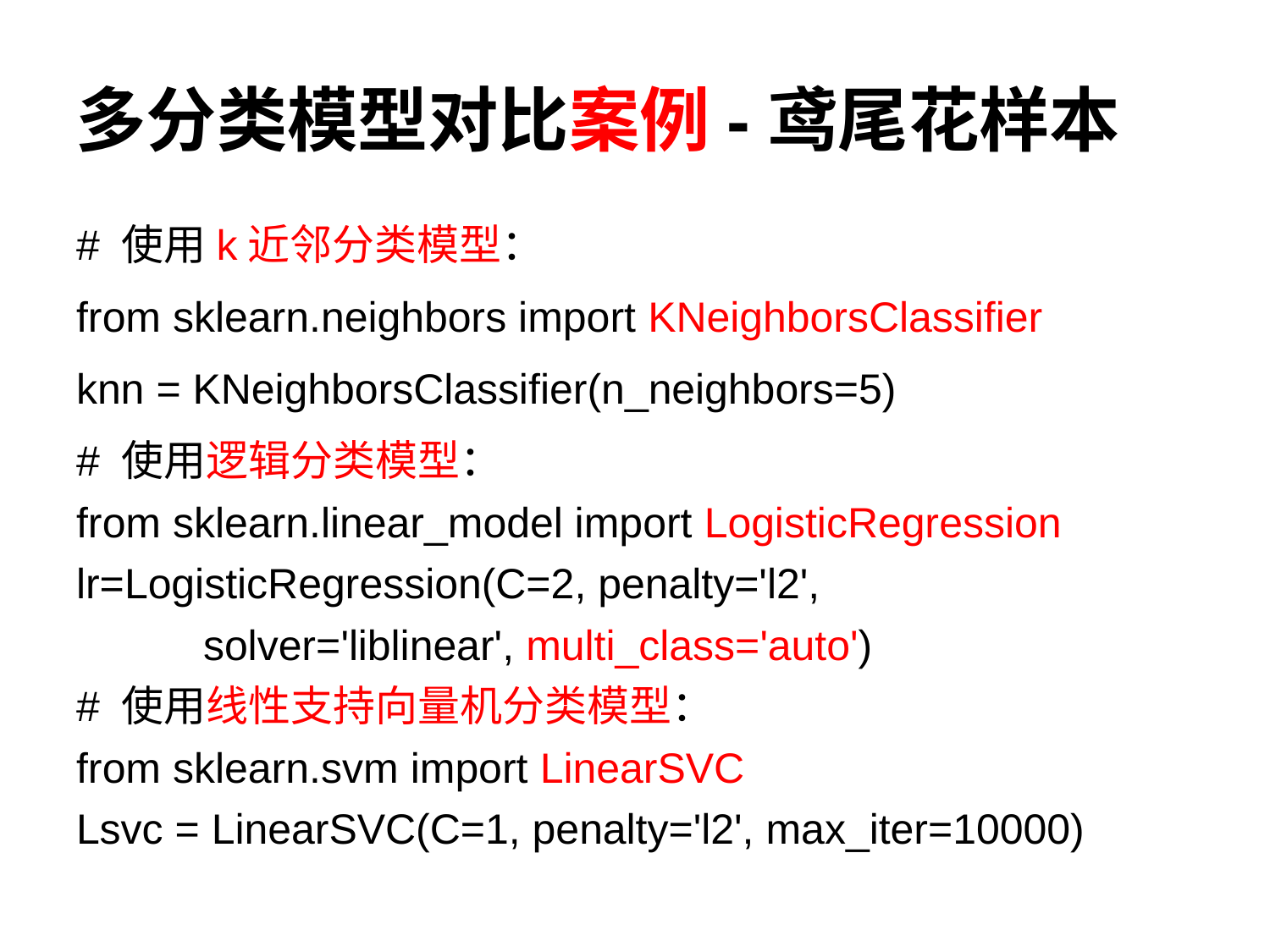

# 多分类模型对比案例-鸢尾花样本
# 使用k近邻分类模型：
from sklearn.neighbors import KNeighborsClassifier
knn = KNeighborsClassifier(n_neighbors=5)
# 使用逻辑分类模型：
from sklearn.linear_model import LogisticRegression
lr=LogisticRegression(C=2, penalty='l2',
	solver='liblinear', multi_class='auto')
# 使用线性支持向量机分类模型：
from sklearn.svm import LinearSVC
Lsvc = LinearSVC(C=1, penalty='l2', max_iter=10000)